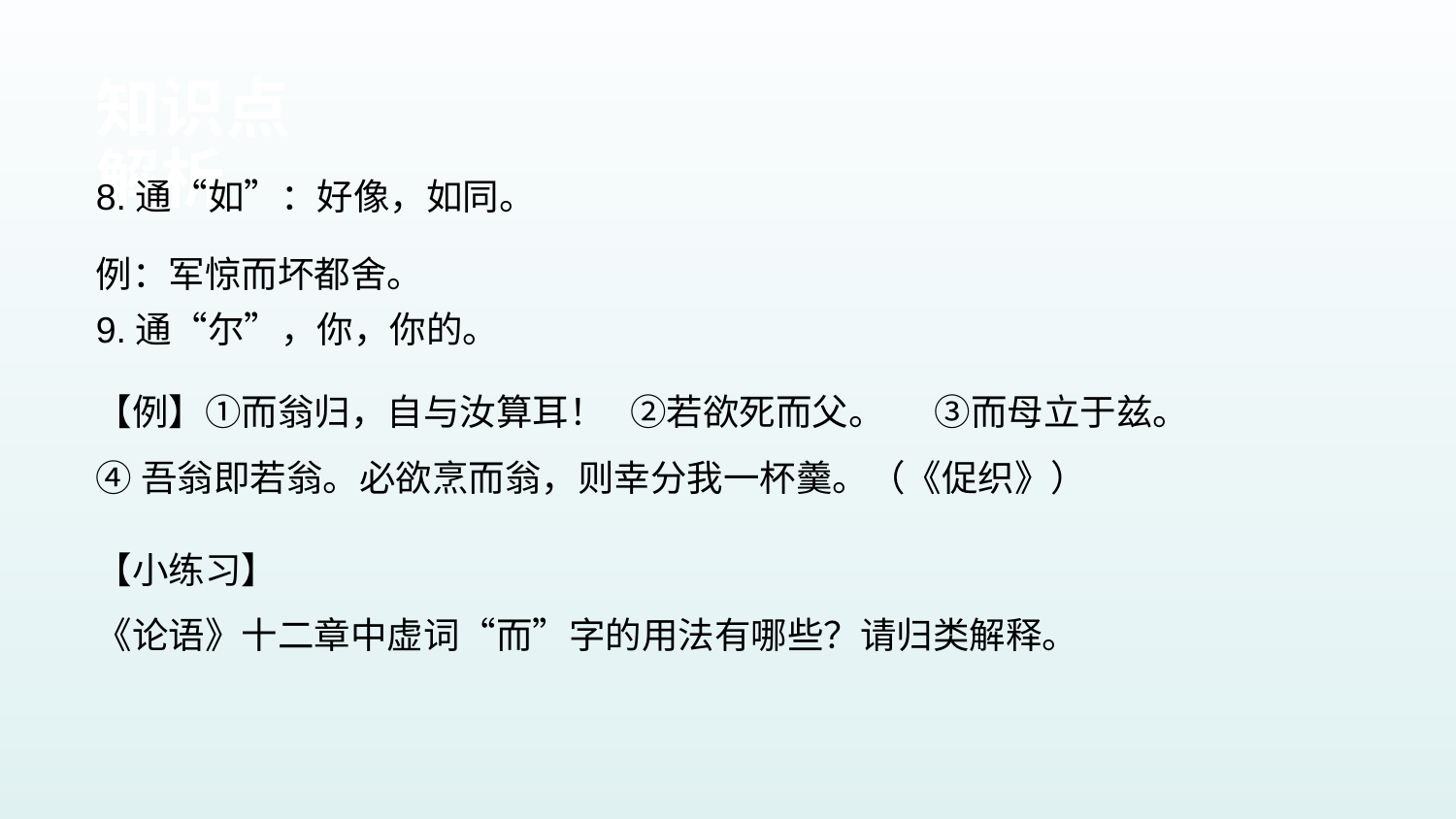

知识点解析
8.通“如”：好像，如同。
例：军惊而坏都舍。
9.通“尔”，你，你的。

【小练习】
《论语》十二章中虚词“而”字的用法有哪些？请归类解释。
【例】①而翁归，自与汝算耳！   ②若欲死而父。      ③而母立于兹。
④吾翁即若翁。必欲烹而翁，则幸分我一杯羹。（《促织》）